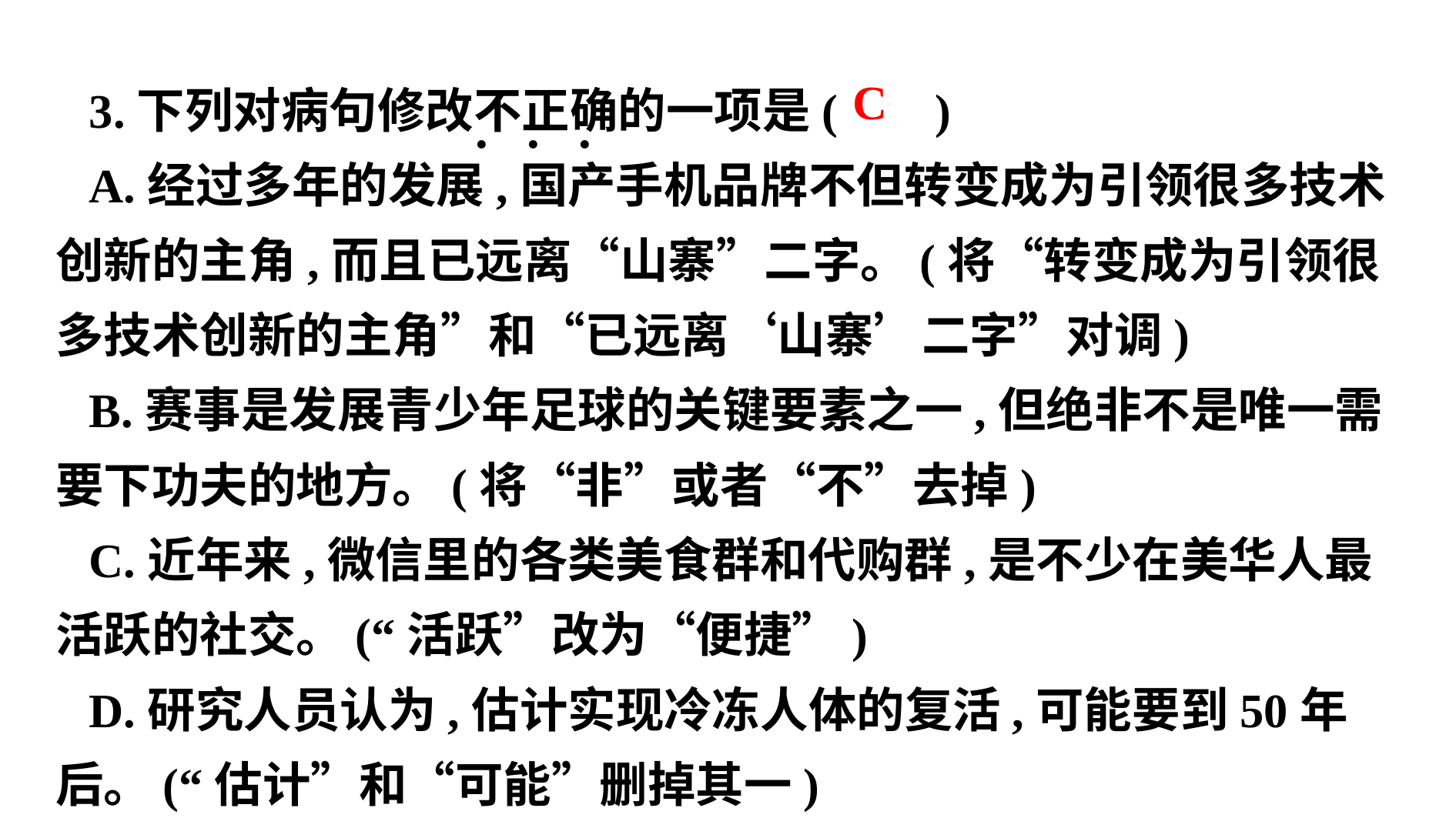

3.下列对病句修改不正确的一项是(        )
A.经过多年的发展,国产手机品牌不但转变成为引领很多技术创新的主角,而且已远离“山寨”二字。(将“转变成为引领很多技术创新的主角”和“已远离‘山寨’二字”对调)
B.赛事是发展青少年足球的关键要素之一,但绝非不是唯一需要下功夫的地方。(将“非”或者“不”去掉)
C.近年来,微信里的各类美食群和代购群,是不少在美华人最活跃的社交。(“活跃”改为“便捷”)
D.研究人员认为,估计实现冷冻人体的复活,可能要到50年后。(“估计”和“可能”删掉其一)
   C
.   .   .